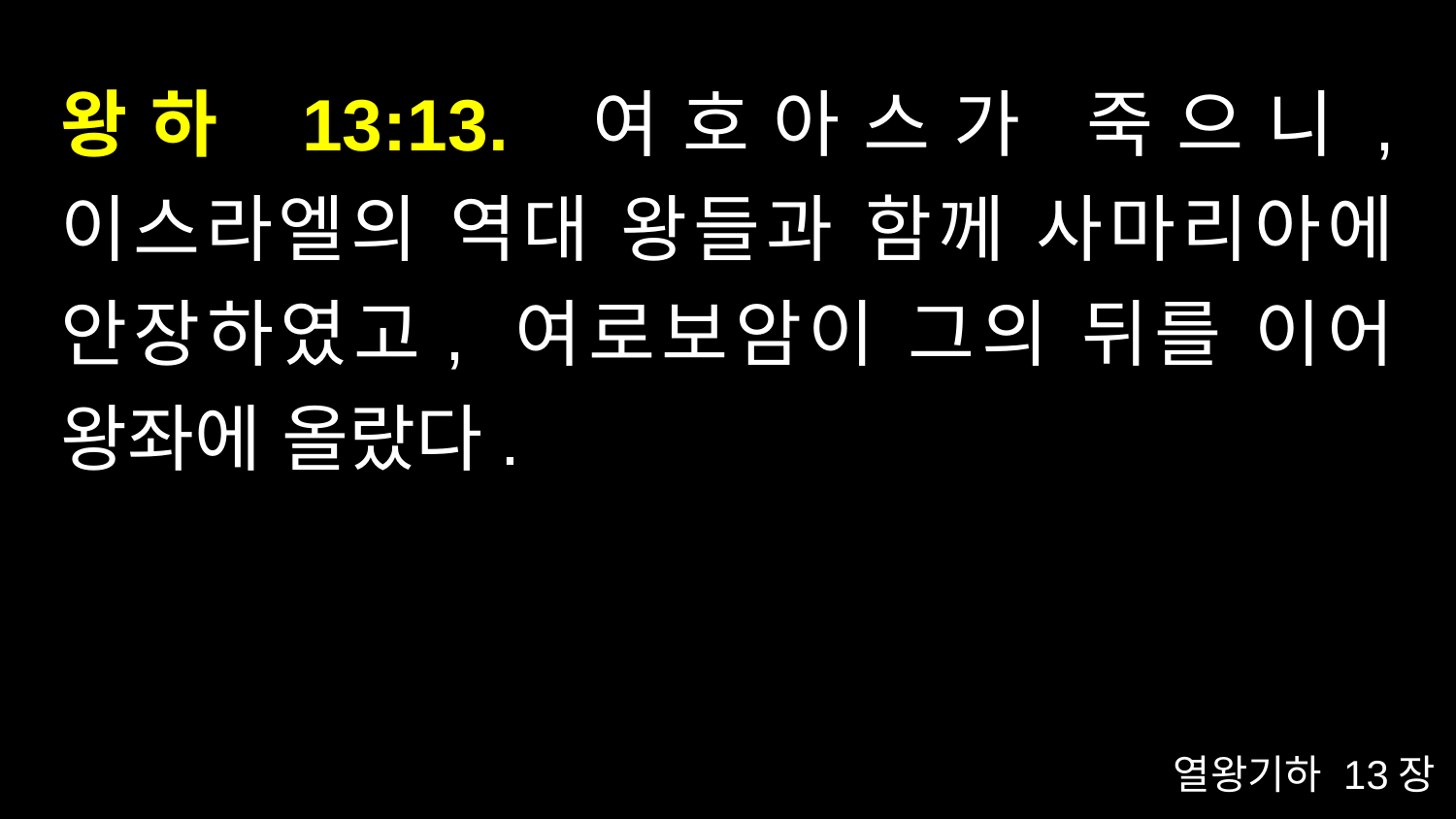

# 왕하 13:13. 여호아스가 죽으니, 이스라엘의 역대 왕들과 함께 사마리아에 안장하였고, 여로보암이 그의 뒤를 이어 왕좌에 올랐다.
열왕기하 13장